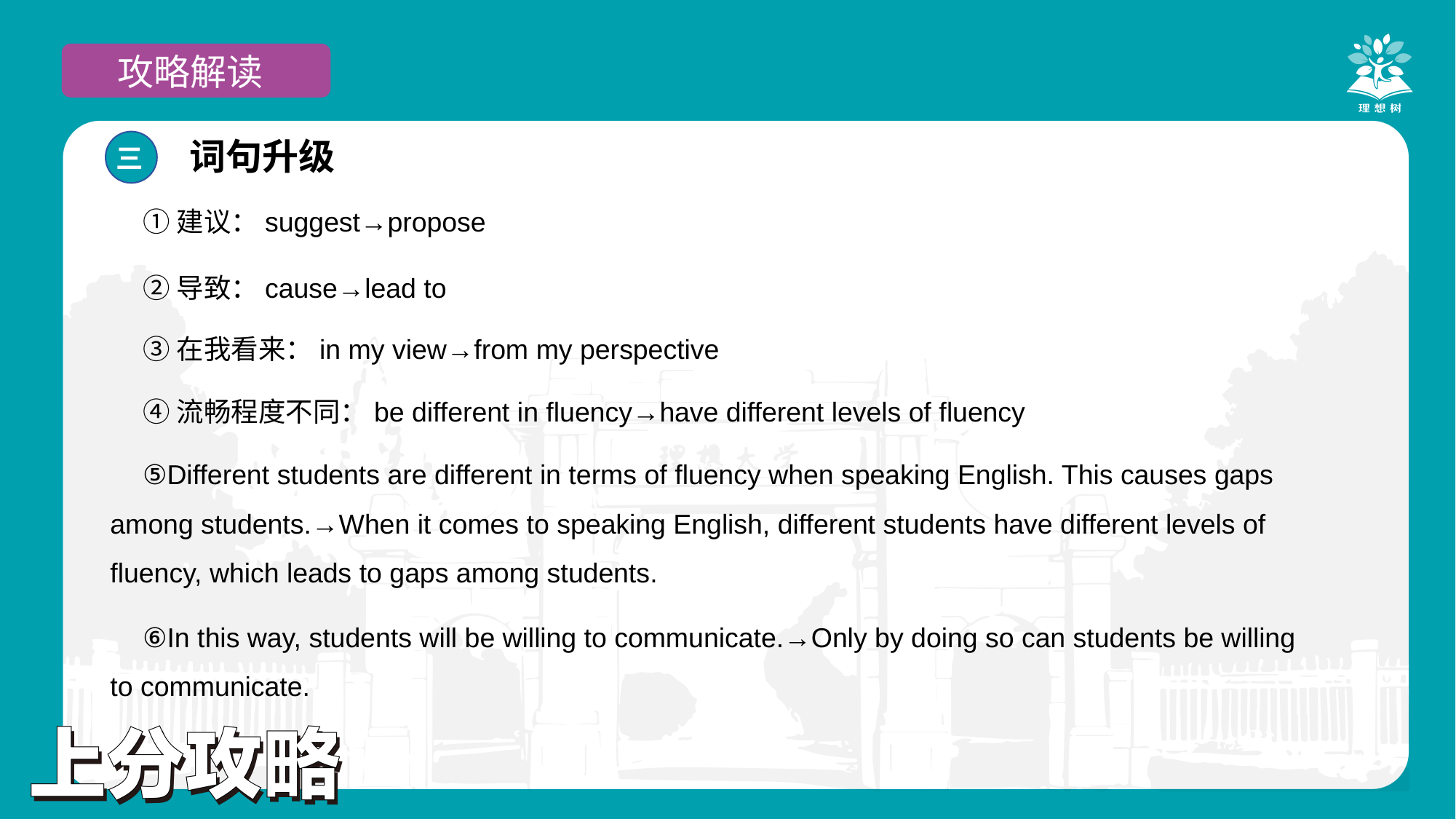

攻略解读
词句升级

三
①建议：suggest→propose
②导致：cause→lead to
③在我看来：in my view→from my perspective
④流畅程度不同：be different in fluency→have different levels of fluency
⑤Different students are different in terms of fluency when speaking English. This causes gaps among students.→When it comes to speaking English, different students have different levels of fluency, which leads to gaps among students.
⑥In this way, students will be willing to communicate.→Only by doing so can students be willing to communicate.